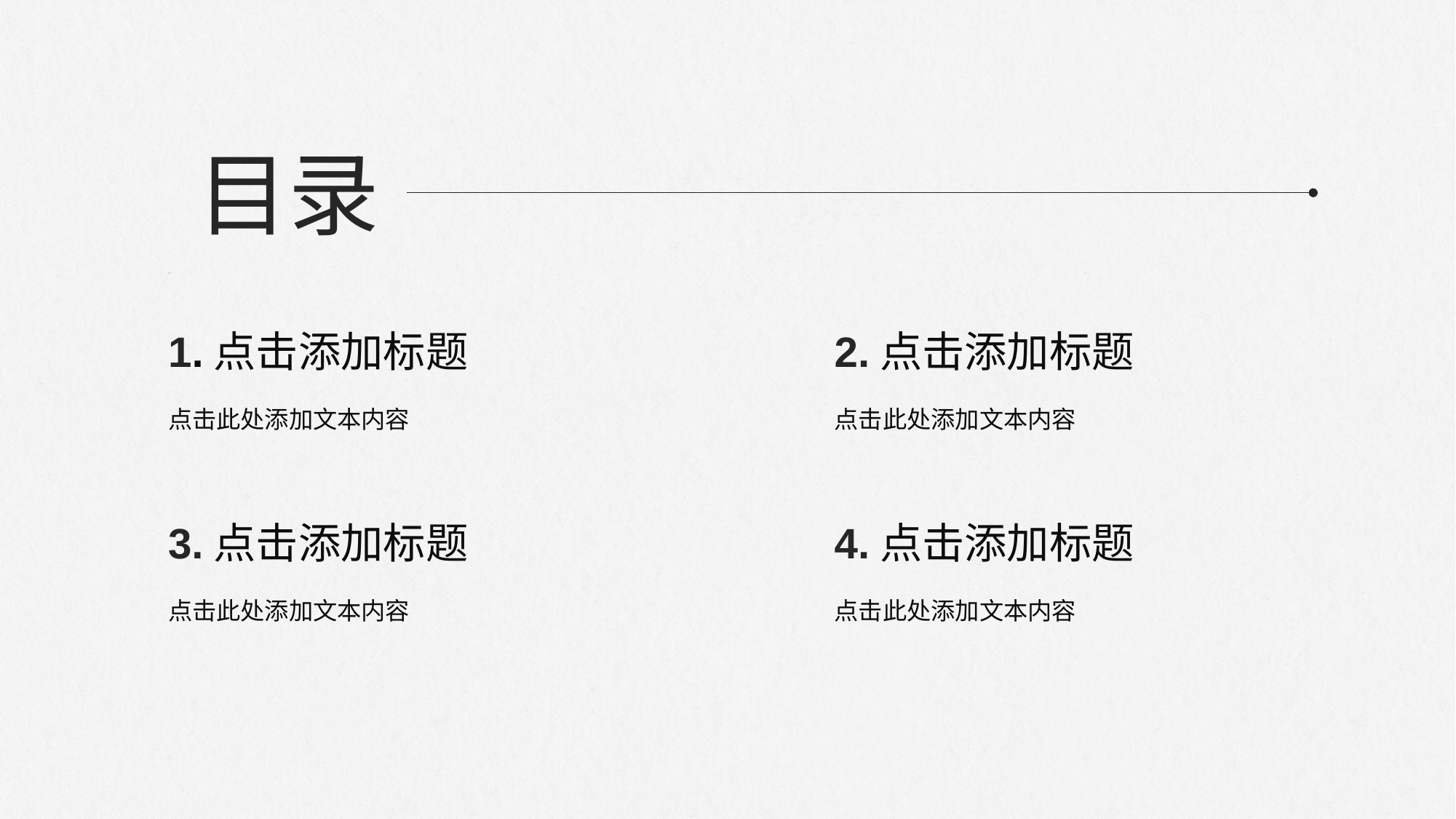

目录
1.点击添加标题
2.点击添加标题
点击此处添加文本内容
点击此处添加文本内容
3.点击添加标题
4.点击添加标题
点击此处添加文本内容
点击此处添加文本内容